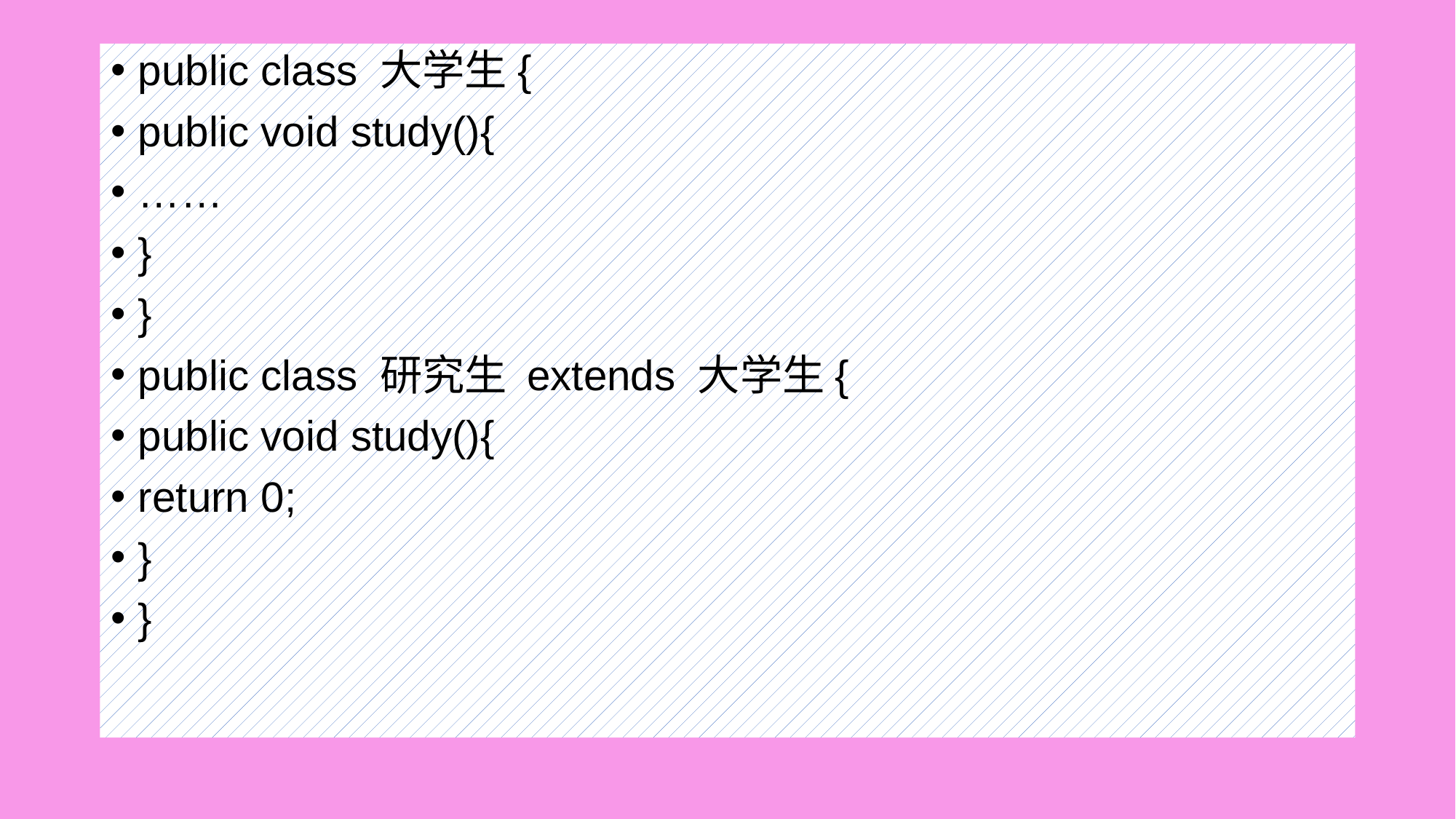

#
public class 大学生{
public void study(){
……
}
}
public class 研究生 extends 大学生{
public void study(){
return 0;
}
}